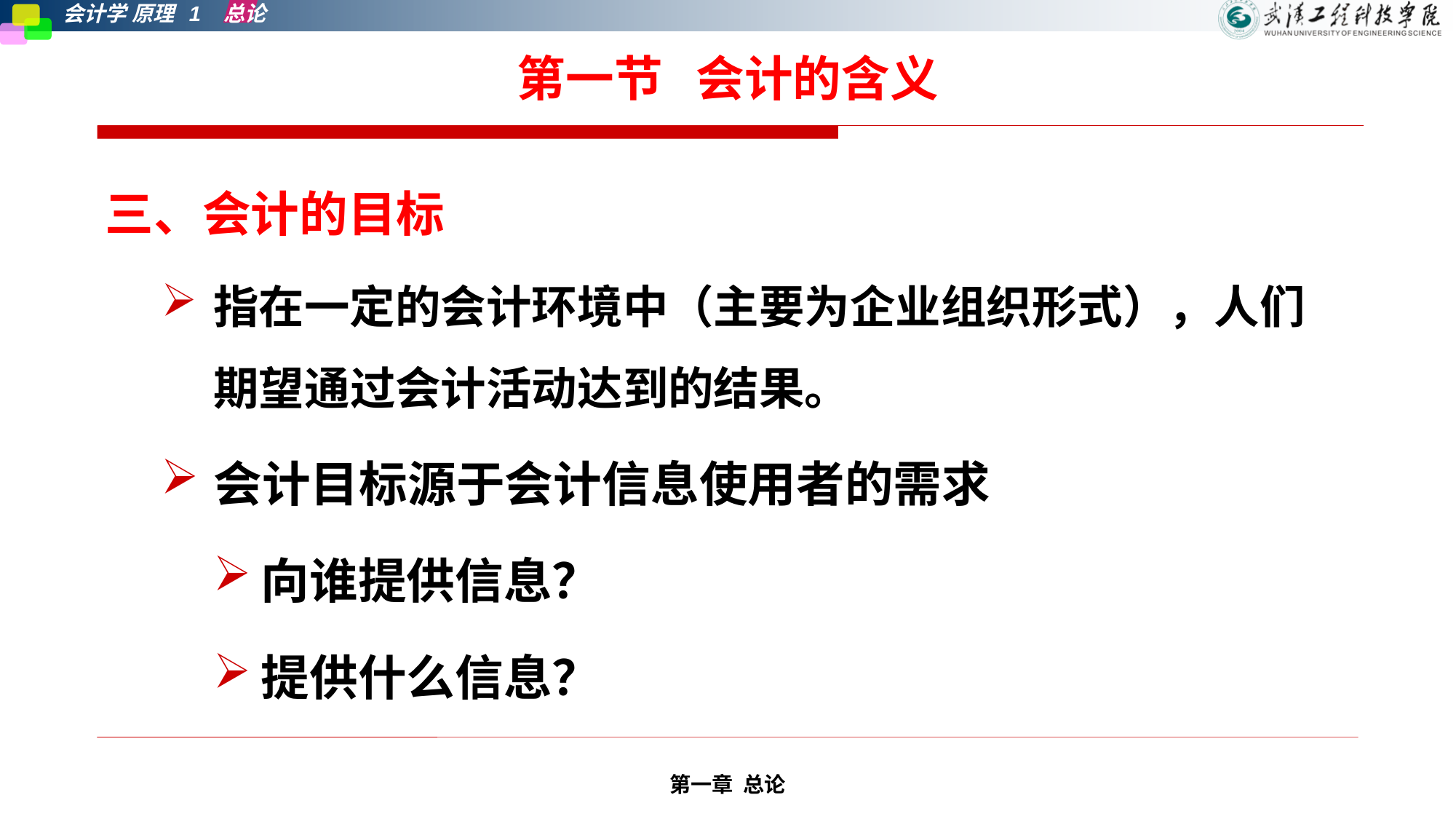

# 第一节   会计的含义
三、会计的目标
指在一定的会计环境中（主要为企业组织形式），人们期望通过会计活动达到的结果。
会计目标源于会计信息使用者的需求
向谁提供信息？
提供什么信息？
第一章  总论